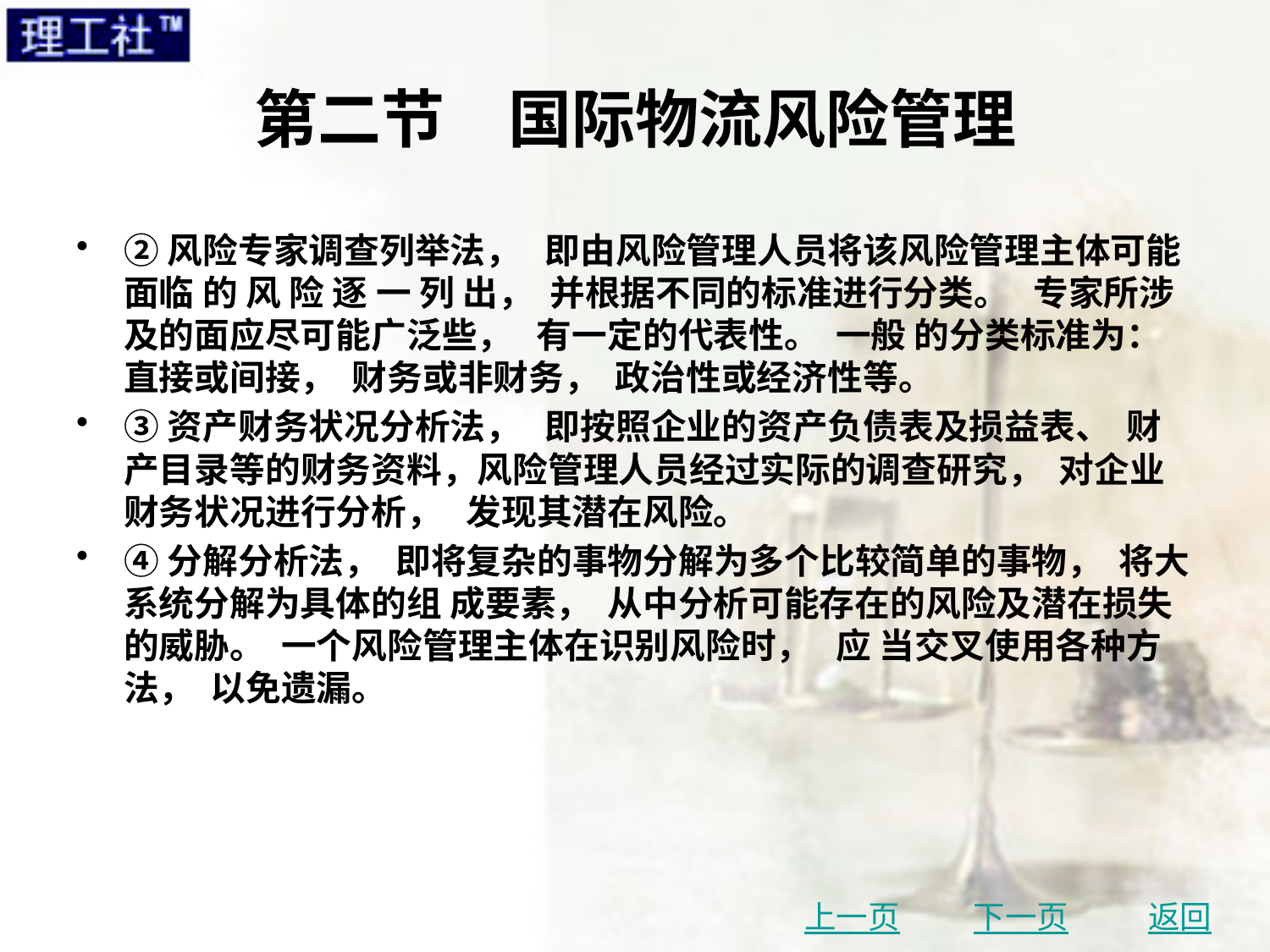

# 第二节　国际物流风险管理
②风险专家调查列举法，   即由风险管理人员将该风险管理主体可能面临 的 风 险 逐 一 列 出，  并根据不同的标准进行分类。   专家所涉及的面应尽可能广泛些，   有一定的代表性。  一般 的分类标准为：  直接或间接，  财务或非财务，  政治性或经济性等。
③资产财务状况分析法，   即按照企业的资产负债表及损益表、  财产目录等的财务资料，风险管理人员经过实际的调查研究，  对企业财务状况进行分析，   发现其潜在风险。
④分解分析法，  即将复杂的事物分解为多个比较简单的事物，  将大系统分解为具体的组 成要素，  从中分析可能存在的风险及潜在损失的威胁。  一个风险管理主体在识别风险时，   应 当交叉使用各种方法，  以免遗漏。
上一页
下一页
返回